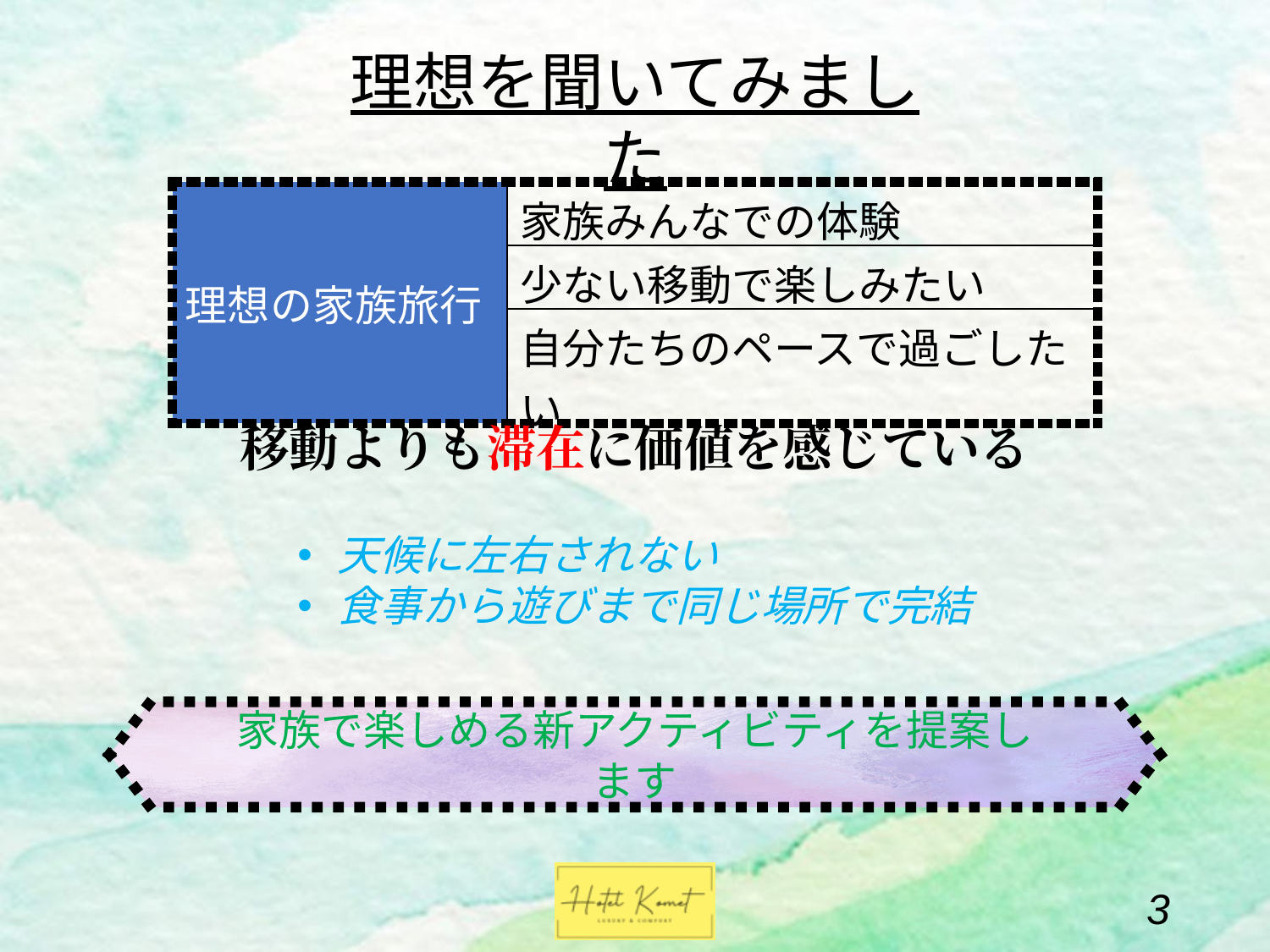

理想を聞いてみました
| 理想の家族旅行 | 家族みんなでの体験 |
| --- | --- |
|  | 少ない移動で楽しみたい |
|  | 自分たちのペースで過ごしたい |
移動よりも滞在に価値を感じている
天候に左右されない
食事から遊びまで同じ場所で完結
家族で楽しめる新アクティビティを提案します
3